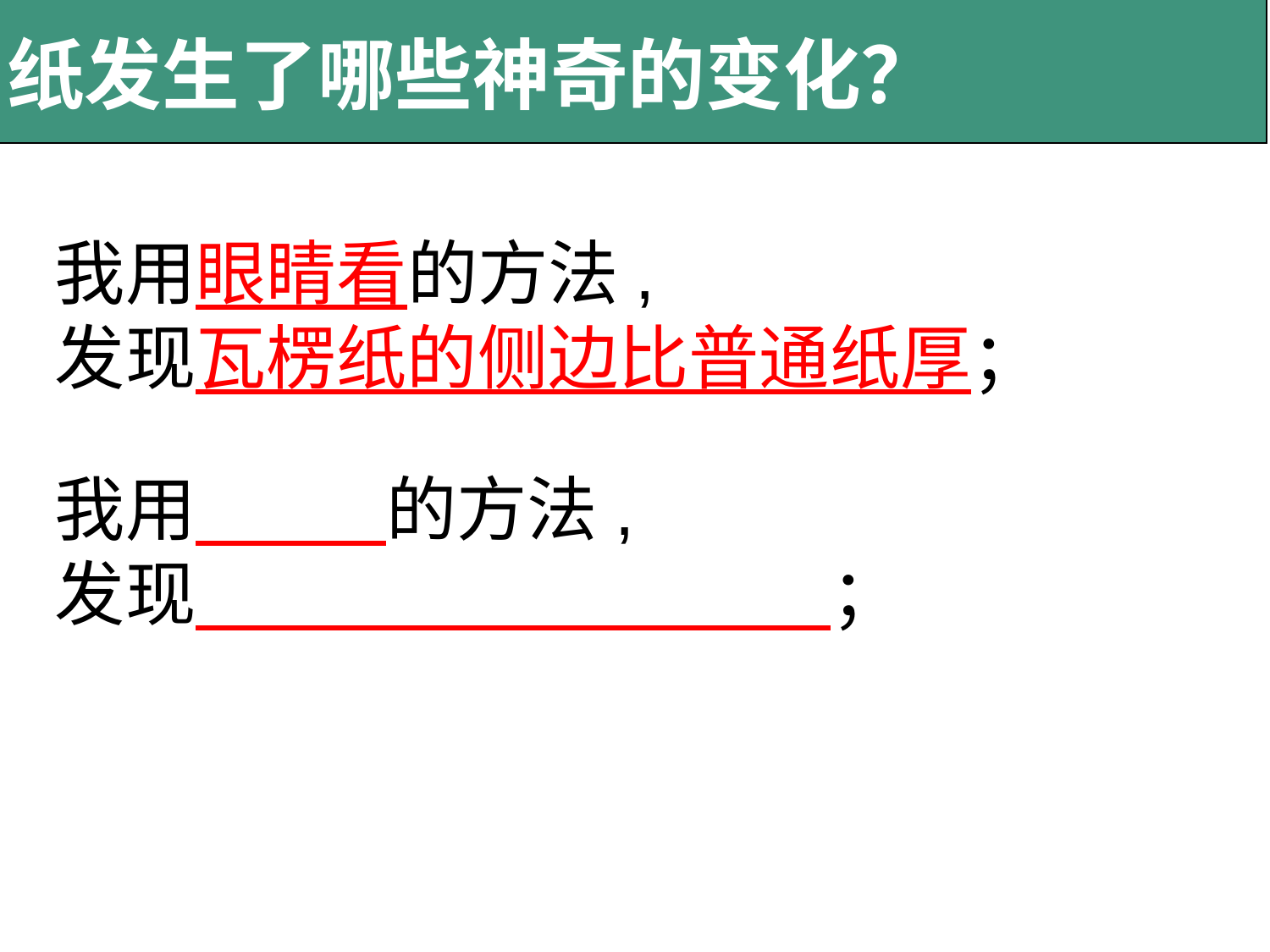

| 纸发生了哪些神奇的变化？ |
| --- |
我用眼睛看的方法,
发现瓦楞纸的侧边比普通纸厚；
我用            的方法,
发现                                        ；